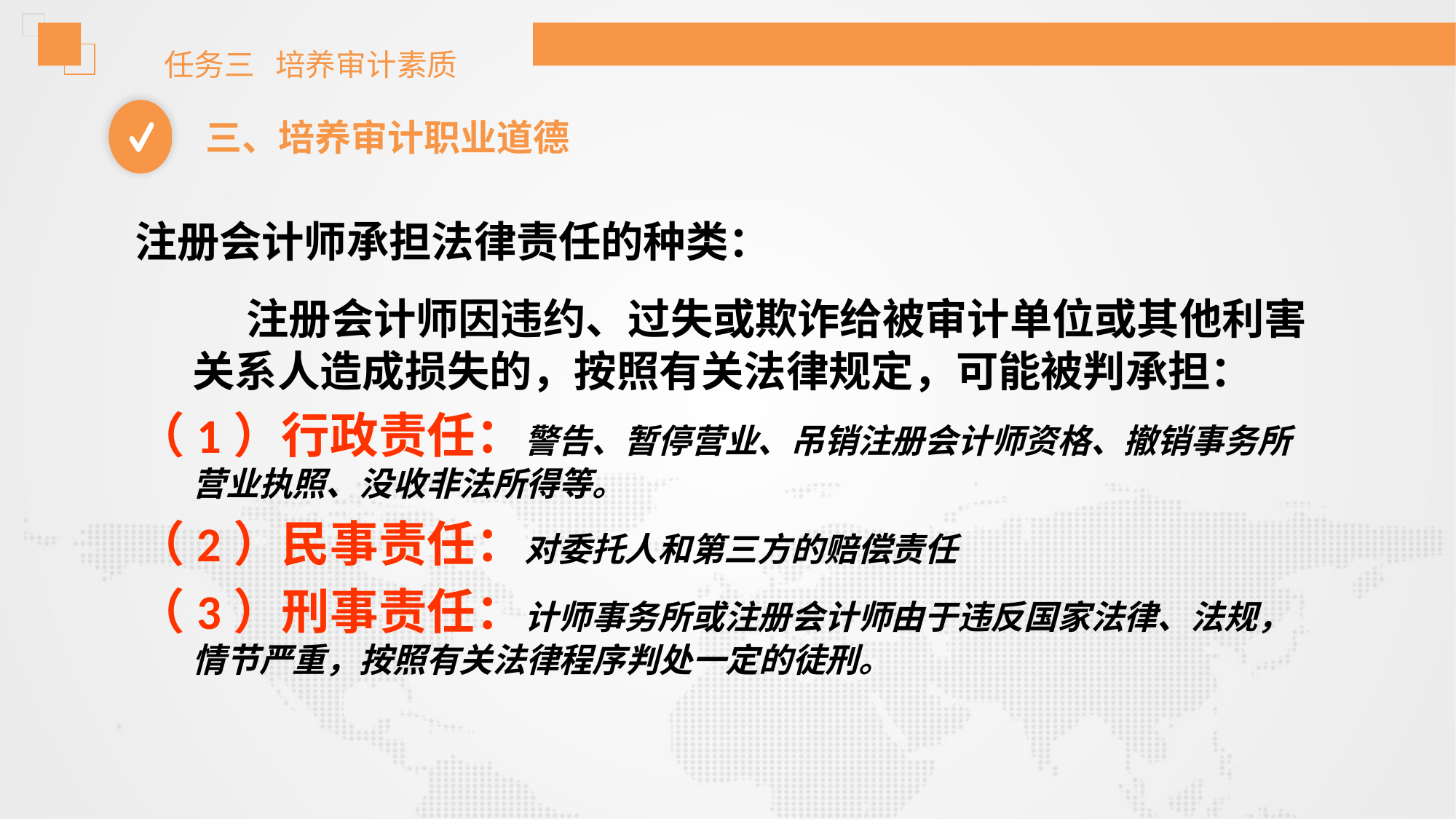

任务三   培养审计素质

三、培养审计职业道德

注册会计师承担法律责任的种类：
         注册会计师因违约、过失或欺诈给被审计单位或其他利害关系人造成损失的，按照有关法律规定，可能被判承担：
（1）行政责任：警告、暂停营业、吊销注册会计师资格、撤销事务所营业执照、没收非法所得等。
（2）民事责任：对委托人和第三方的赔偿责任
（3）刑事责任：计师事务所或注册会计师由于违反国家法律、法规，情节严重，按照有关法律程序判处一定的徒刑。